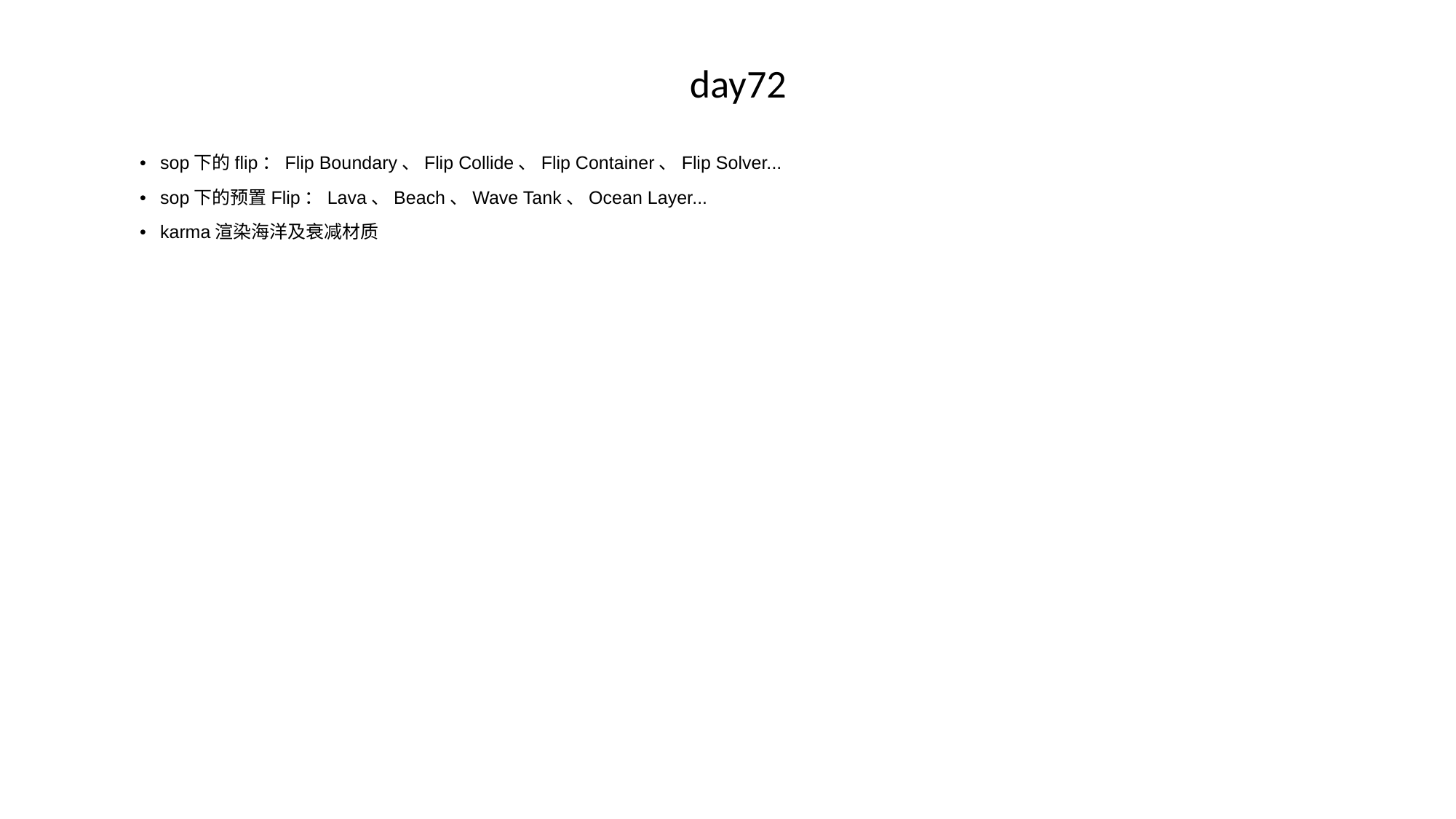

# day72
•	sop下的flip：Flip Boundary、Flip Collide、Flip Container、Flip Solver...
•	sop下的预置Flip：Lava、Beach、Wave Tank、Ocean Layer...
•	karma渲染海洋及衰减材质